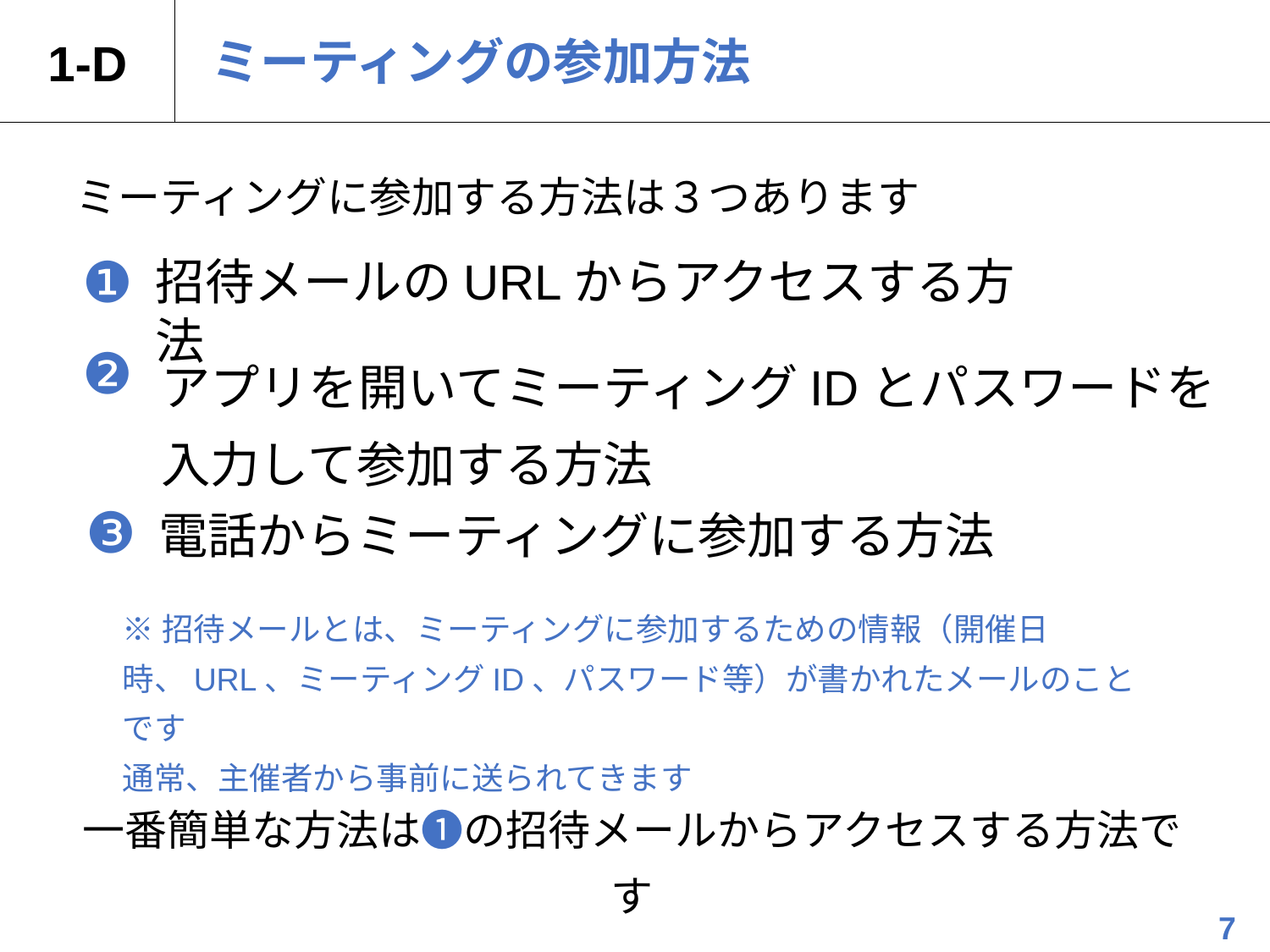

# 1-D
ミーティングの参加方法
ミーティングに参加する方法は３つあります
❶
招待メールのURLからアクセスする方法
❷
アプリを開いてミーティングIDとパスワードを入力して参加する方法
❸
電話からミーティングに参加する方法
※招待メールとは、ミーティングに参加するための情報（開催日時、URL、ミーティングID、パスワード等）が書かれたメールのことです
通常、主催者から事前に送られてきます
一番簡単な方法は❶の招待メールからアクセスする方法です
7